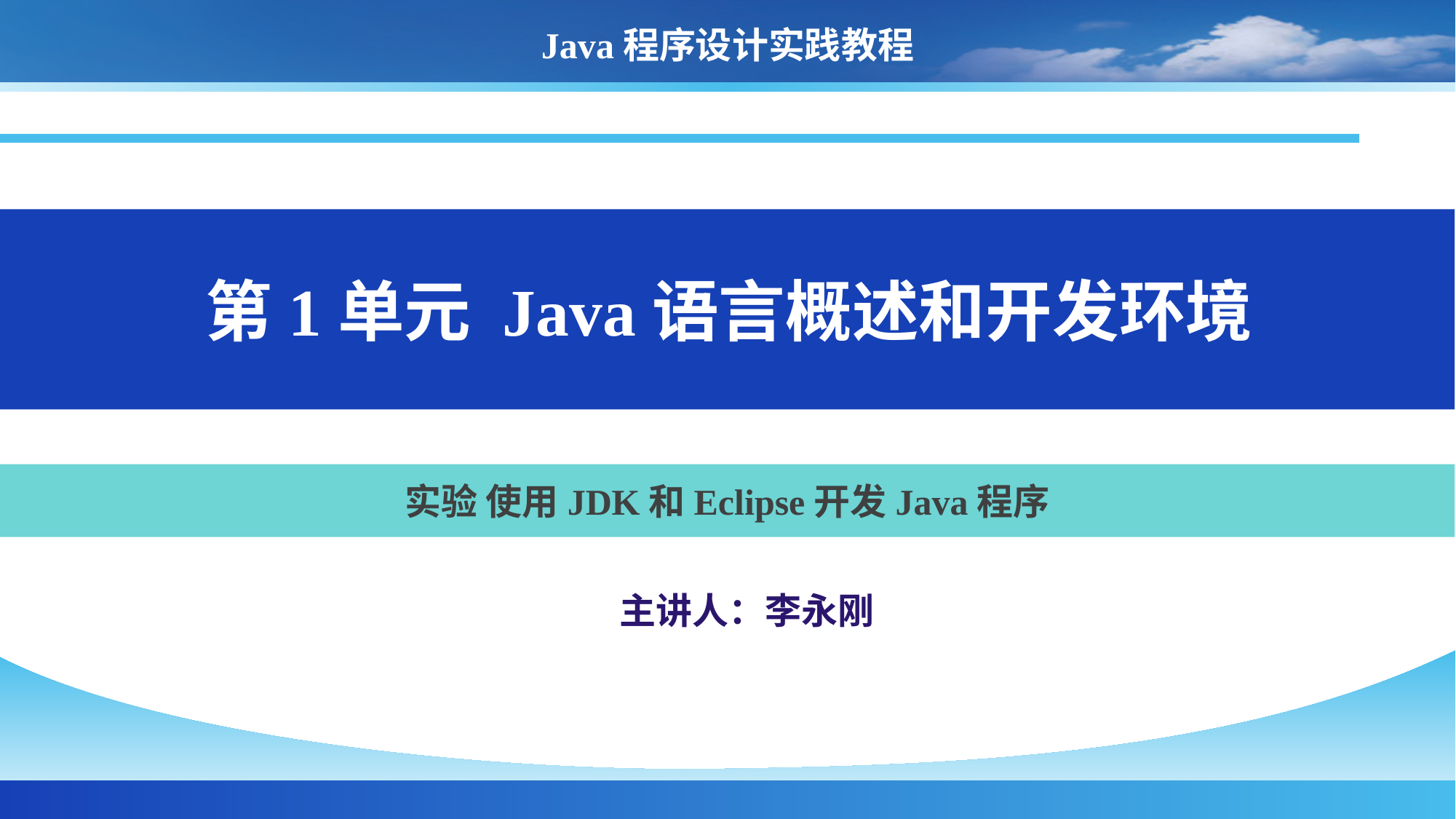

Java程序设计实践教程

第1单元 Java语言概述和开发环境
实验 使用JDK和Eclipse开发Java程序
主讲人：李永刚